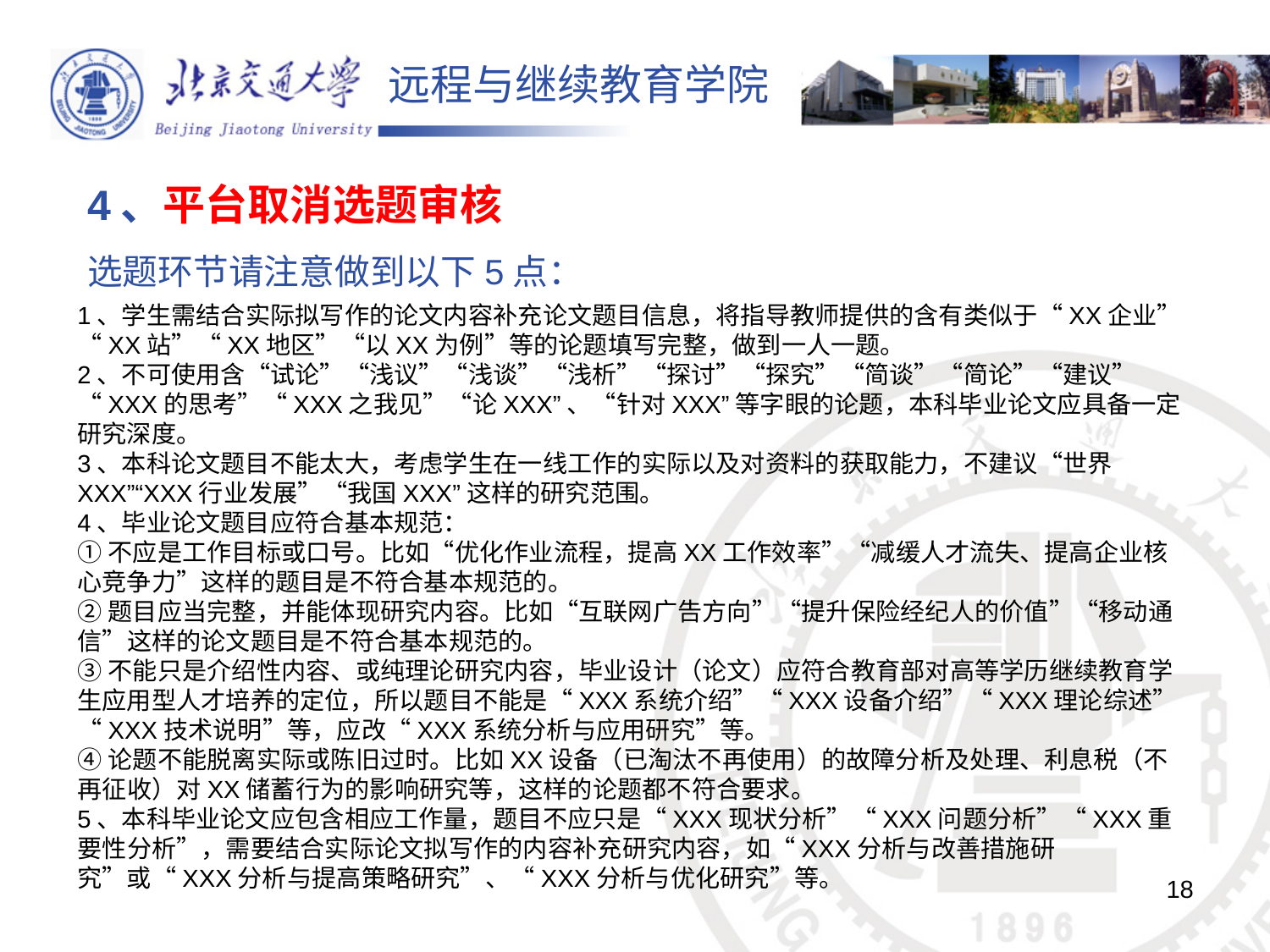

4、平台取消选题审核
选题环节请注意做到以下5点：
1、学生需结合实际拟写作的论文内容补充论文题目信息，将指导教师提供的含有类似于“XX企业”“XX站”“XX地区”“以XX为例”等的论题填写完整，做到一人一题。
2、不可使用含“试论”“浅议”“浅谈”“浅析”“探讨”“探究”“简谈”“简论”“建议”“XXX的思考”“XXX之我见”“论XXX”、“针对XXX”等字眼的论题，本科毕业论文应具备一定研究深度。
3、本科论文题目不能太大，考虑学生在一线工作的实际以及对资料的获取能力，不建议“世界XXX”“XXX行业发展”“我国XXX”这样的研究范围。
4、毕业论文题目应符合基本规范：
①不应是工作目标或口号。比如“优化作业流程，提高XX工作效率”“减缓人才流失、提高企业核心竞争力”这样的题目是不符合基本规范的。
②题目应当完整，并能体现研究内容。比如“互联网广告方向”“提升保险经纪人的价值”“移动通信”这样的论文题目是不符合基本规范的。
③不能只是介绍性内容、或纯理论研究内容，毕业设计（论文）应符合教育部对高等学历继续教育学生应用型人才培养的定位，所以题目不能是“XXX系统介绍”“XXX设备介绍”“XXX理论综述”“XXX技术说明”等，应改“XXX系统分析与应用研究”等。
④论题不能脱离实际或陈旧过时。比如XX设备（已淘汰不再使用）的故障分析及处理、利息税（不再征收）对XX储蓄行为的影响研究等，这样的论题都不符合要求。
5、本科毕业论文应包含相应工作量，题目不应只是“XXX现状分析”“XXX问题分析”“XXX重要性分析”，需要结合实际论文拟写作的内容补充研究内容，如“XXX分析与改善措施研究”或“XXX分析与提高策略研究”、“XXX分析与优化研究”等。
18